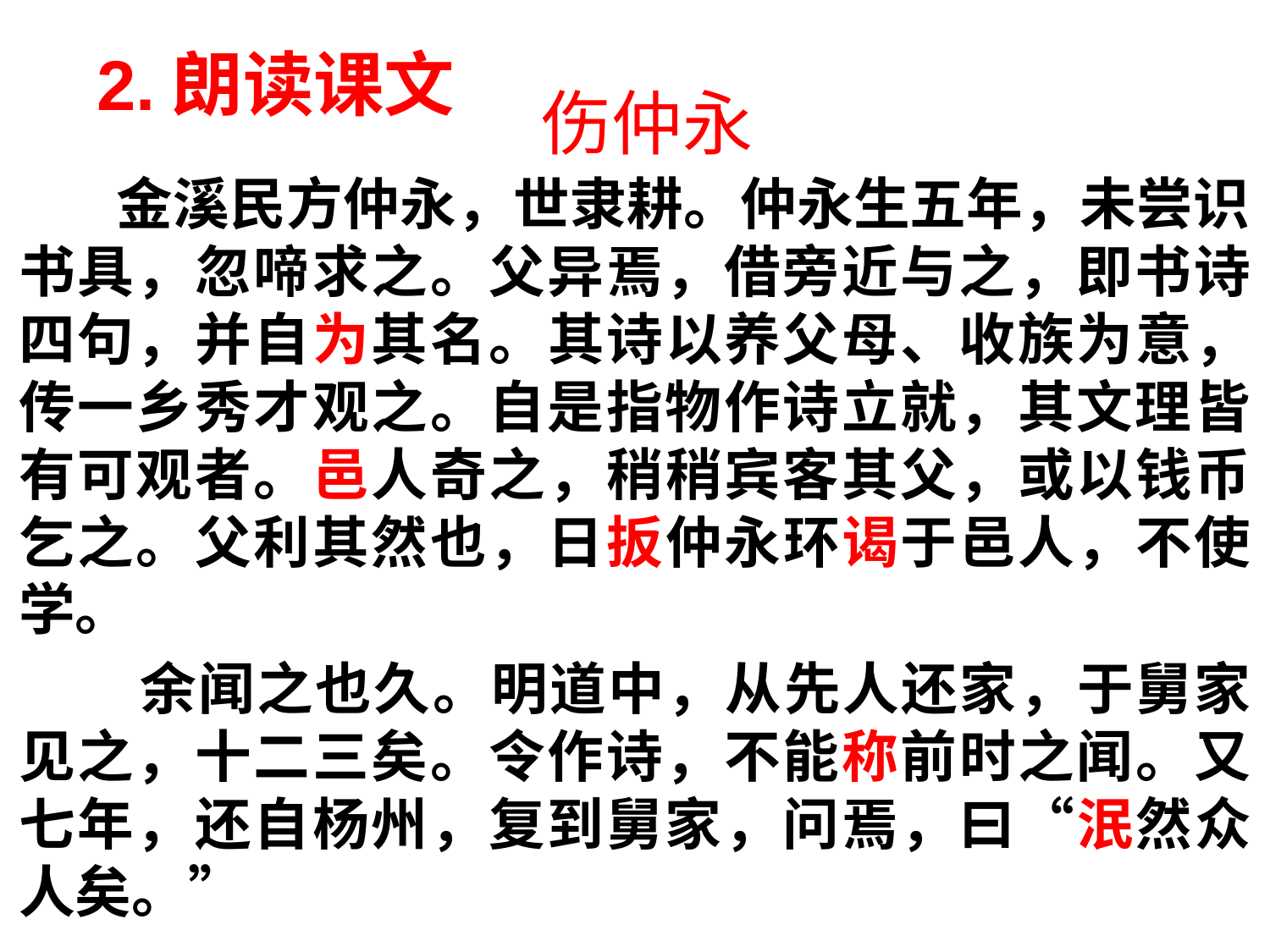

2.朗读课文
# 伤仲永
       金溪民方仲永，世隶耕。仲永生五年，未尝识书具，忽啼求之。父异焉，借旁近与之，即书诗四句，并自为其名。其诗以养父母、收族为意，传一乡秀才观之。自是指物作诗立就，其文理皆有可观者。邑人奇之，稍稍宾客其父，或以钱币乞之。父利其然也，日扳仲永环谒于邑人，不使学。
       余闻之也久。明道中，从先人还家，于舅家见之，十二三矣。令作诗，不能称前时之闻。又七年，还自杨州，复到舅家，问焉，曰“泯然众人矣。”